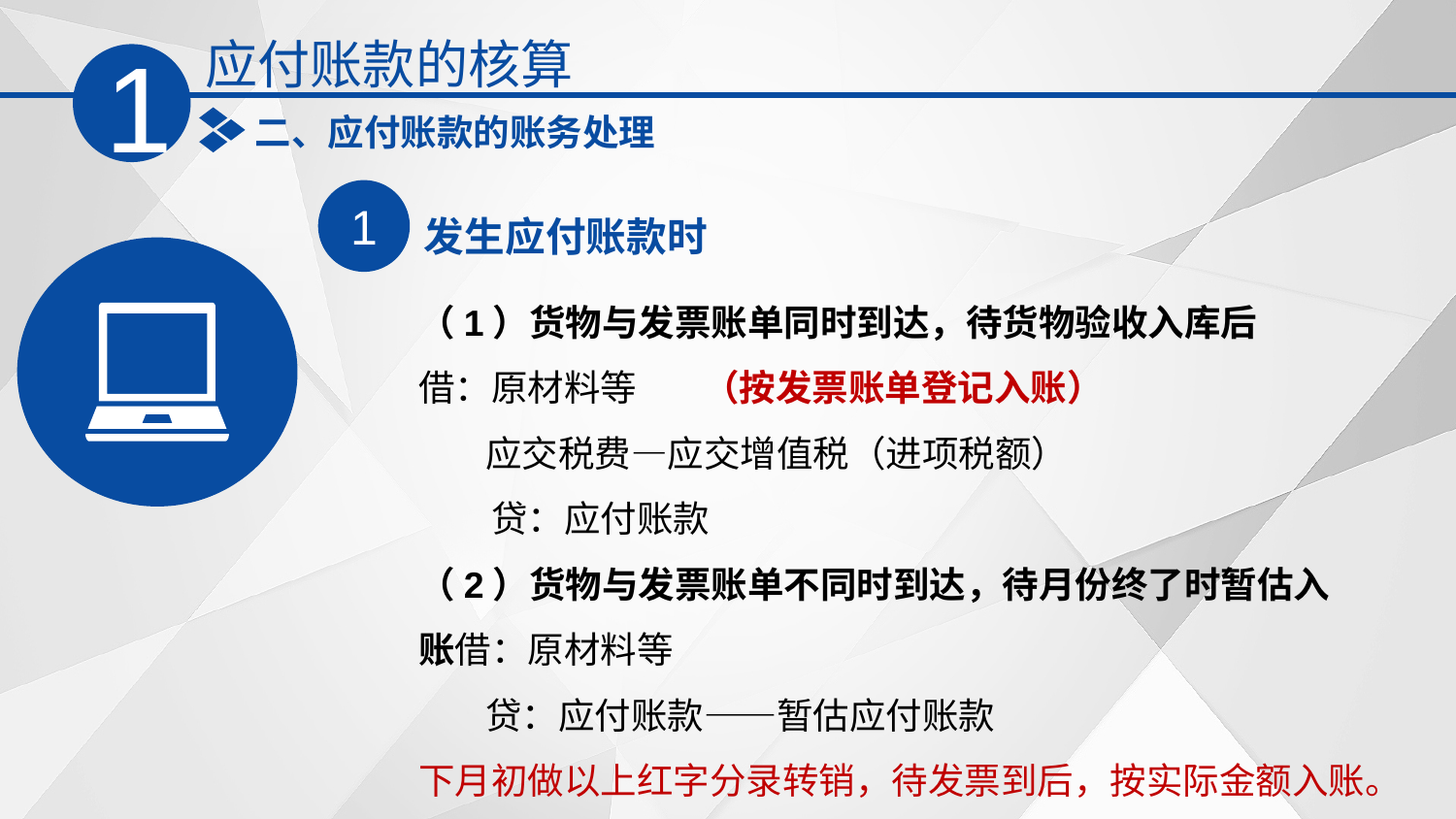

应付账款的核算
1

二、应付账款的账务处理

1
发生应付账款时

（1）货物与发票账单同时到达，待货物验收入库后
借：原材料等        （按发票账单登记入账）
       应交税费—应交增值税（进项税额）
　　贷：应付账款
（2）货物与发票账单不同时到达，待月份终了时暂估入账借：原材料等
       贷：应付账款——暂估应付账款
下月初做以上红字分录转销，待发票到后，按实际金额入账。